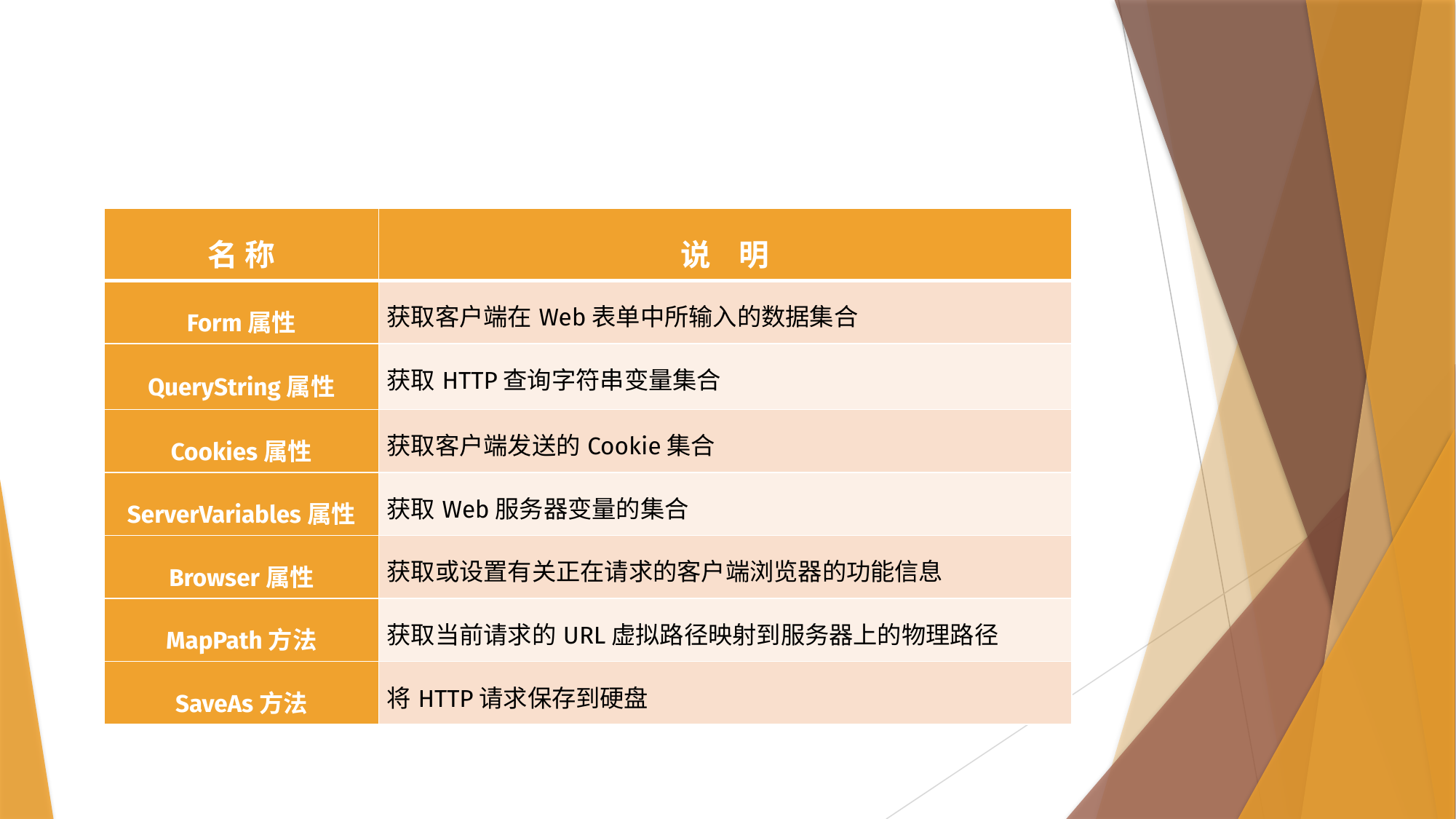

#
| 名 称 | 说 明 |
| --- | --- |
| Form属性 | 获取客户端在Web表单中所输入的数据集合 |
| QueryString属性 | 获取HTTP查询字符串变量集合 |
| Cookies属性 | 获取客户端发送的Cookie集合 |
| ServerVariables属性 | 获取Web服务器变量的集合 |
| Browser属性 | 获取或设置有关正在请求的客户端浏览器的功能信息 |
| MapPath方法 | 获取当前请求的URL虚拟路径映射到服务器上的物理路径 |
| SaveAs方法 | 将HTTP请求保存到硬盘 |